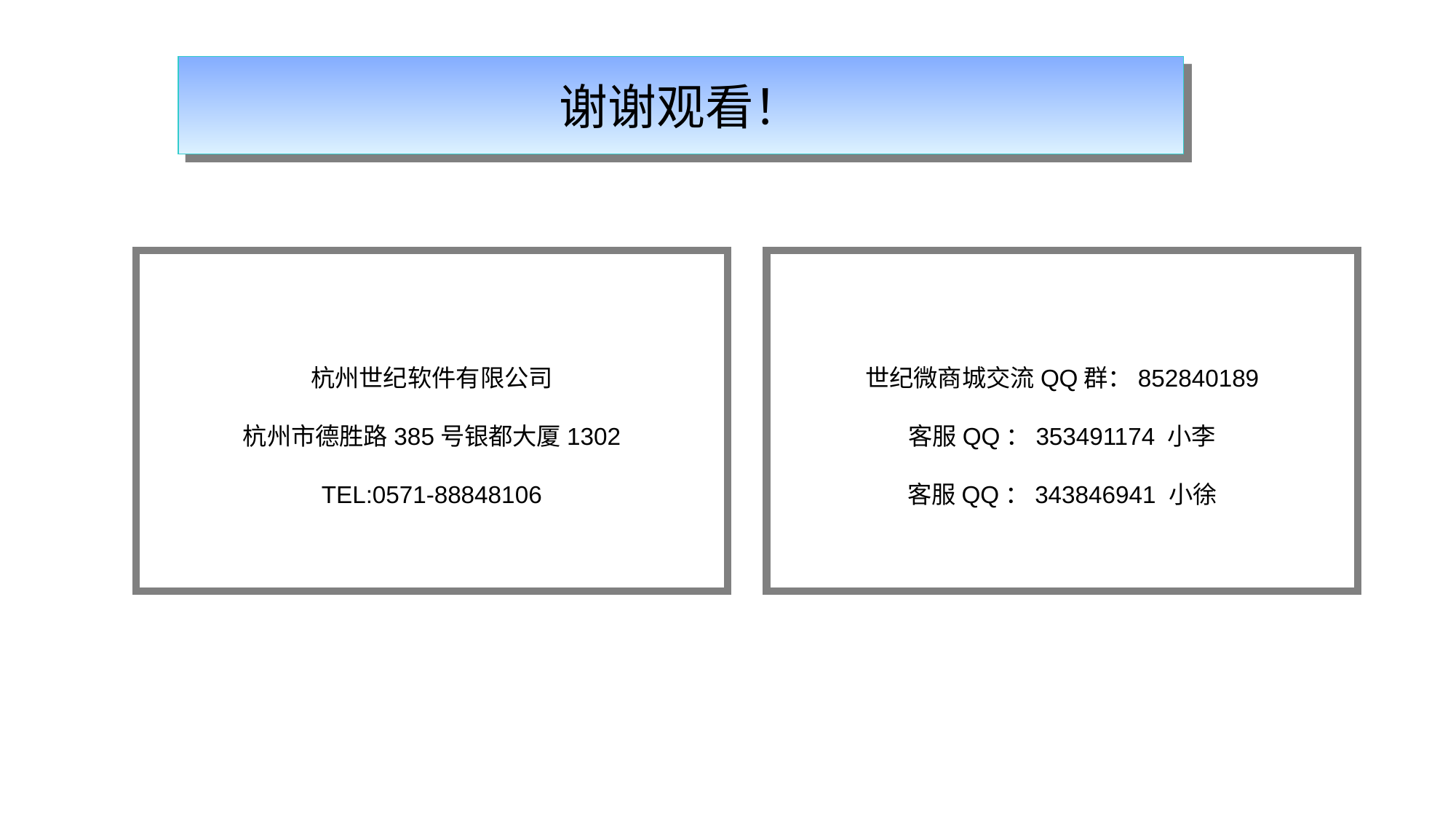

谢谢观看！

杭州世纪软件有限公司

杭州市德胜路385号银都大厦1302

TEL:0571-88848106

世纪微商城交流QQ群：852840189

客服QQ：353491174 小李

客服QQ：343846941 小徐